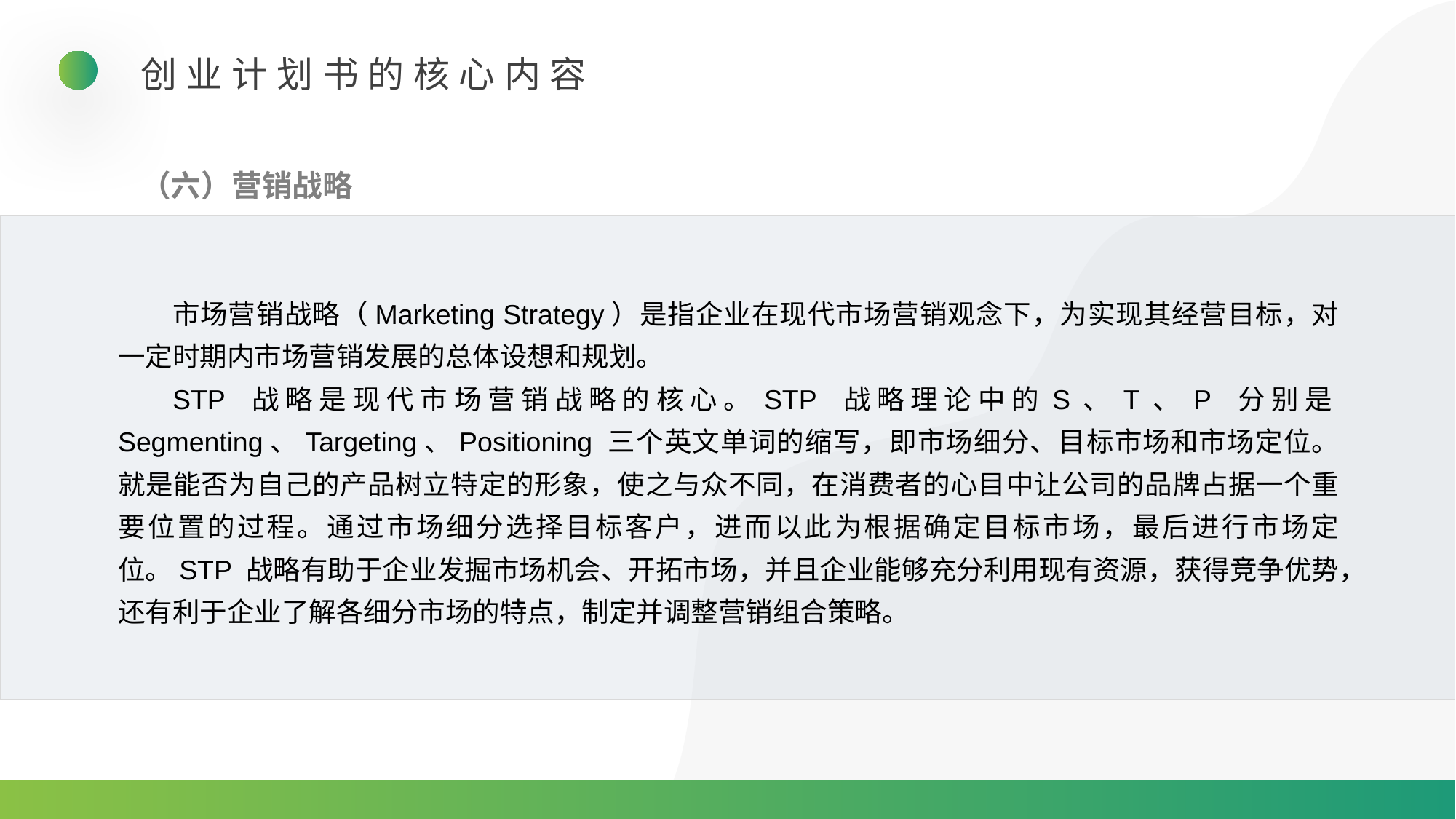

创业计划书的核心内容
（六）营销战略

市场营销战略（Marketing Strategy）是指企业在现代市场营销观念下，为实现其经营目标，对一定时期内市场营销发展的总体设想和规划。
STP 战略是现代市场营销战略的核心。STP 战略理论中的S、T、P 分别是Segmenting、Targeting、Positioning 三个英文单词的缩写，即市场细分、目标市场和市场定位。就是能否为自己的产品树立特定的形象，使之与众不同，在消费者的心目中让公司的品牌占据一个重要位置的过程。通过市场细分选择目标客户，进而以此为根据确定目标市场，最后进行市场定位。STP 战略有助于企业发掘市场机会、开拓市场，并且企业能够充分利用现有资源，获得竞争优势，还有利于企业了解各细分市场的特点，制定并调整营销组合策略。